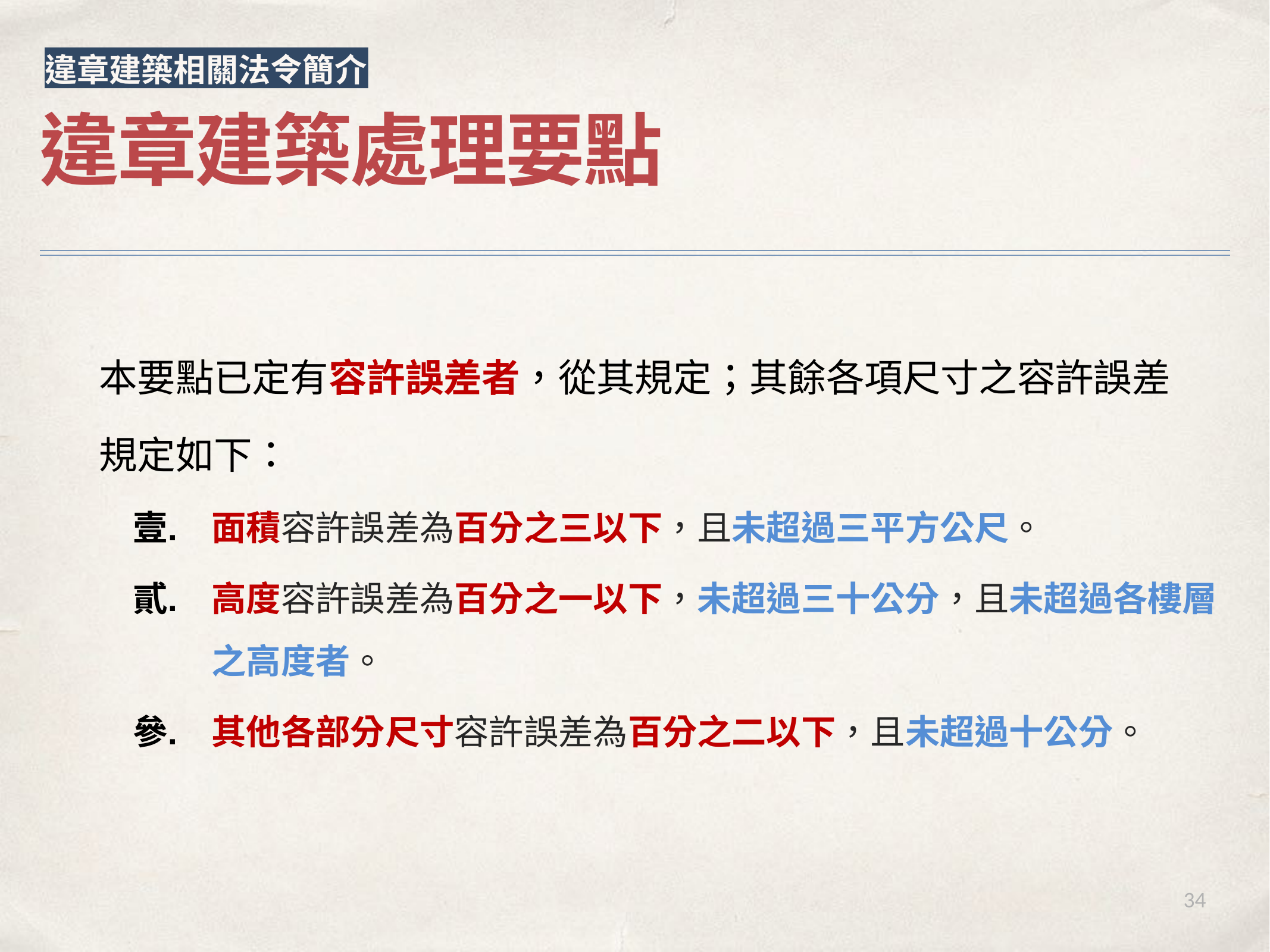

違章建築相關法令簡介
違章建築處理要點

本要點已定有容許誤差者，從其規定；其餘各項尺寸之容許誤差
規定如下：
面積容許誤差為百分之三以下，且未超過三平方公尺。
高度容許誤差為百分之一以下，未超過三十公分，且未超過各樓層之高度者。
其他各部分尺寸容許誤差為百分之二以下，且未超過十公分。
34